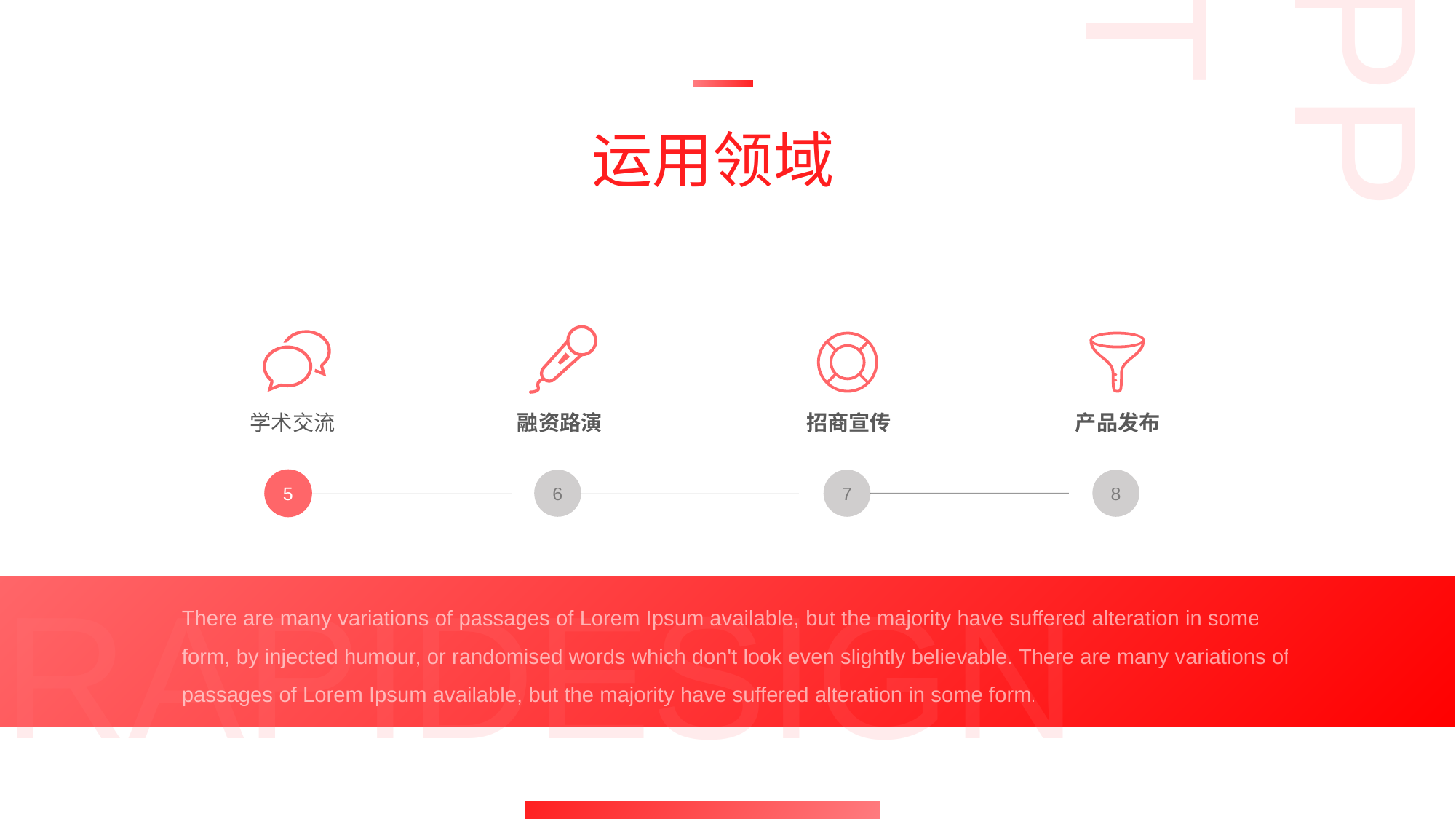

PPT
02

运用领域

学术交流
融资路演
招商宣传
产品发布
5
6
7
8
RAPIDESIGN

There are many variations of passages of Lorem Ipsum available, but the majority have suffered alteration in some form, by injected humour, or randomised words which don't look even slightly believable. There are many variations of passages of Lorem Ipsum available, but the majority have suffered alteration in some form.